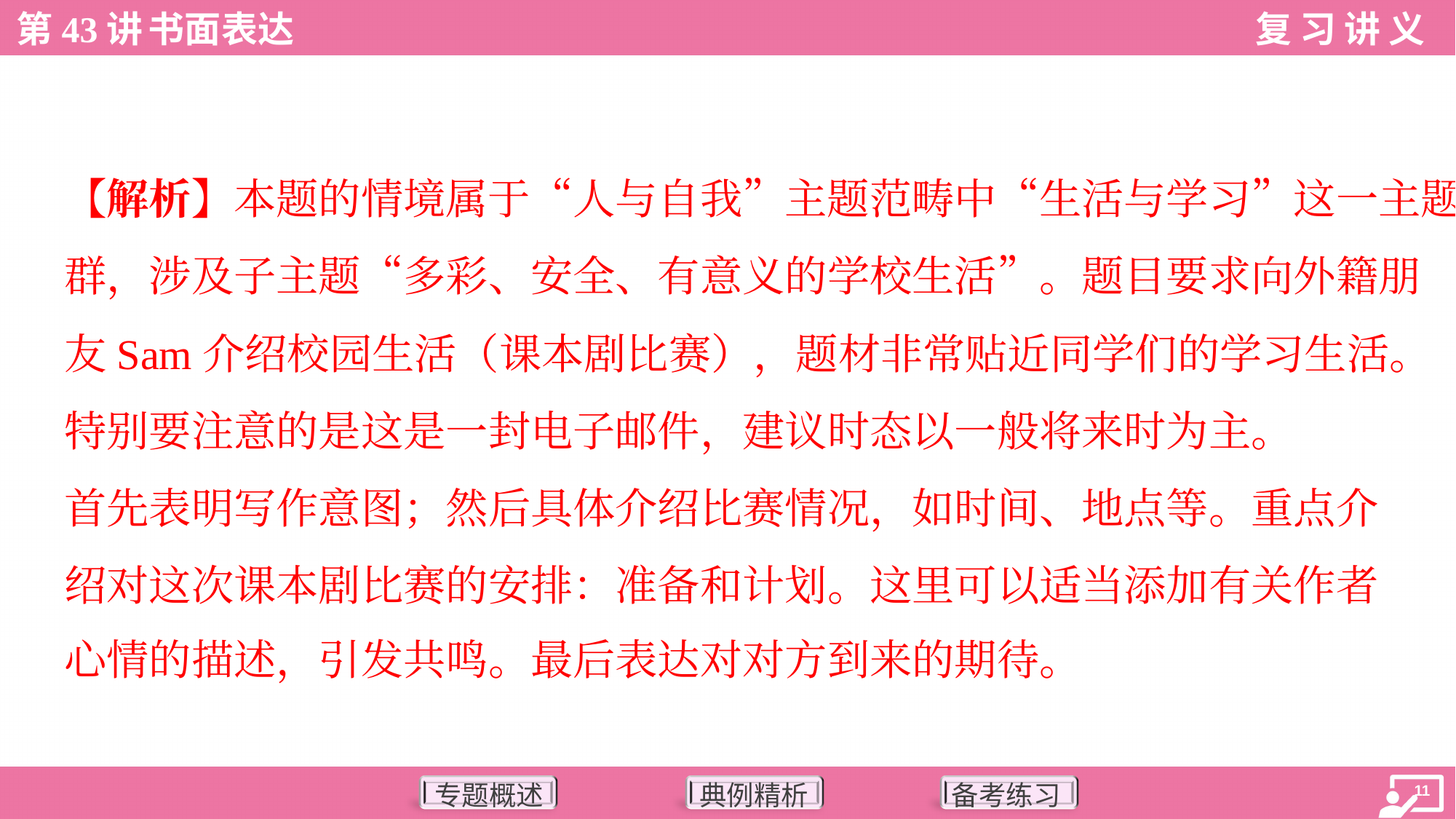

【解析】本题的情境属于“人与自我”主题范畴中“生活与学习”这一主题
群，涉及子主题“多彩、安全、有意义的学校生活”。题目要求向外籍朋
友Sam介绍校园生活（课本剧比赛），题材非常贴近同学们的学习生活。
特别要注意的是这是一封电子邮件，建议时态以一般将来时为主。
首先表明写作意图；然后具体介绍比赛情况，如时间、地点等。重点介
绍对这次课本剧比赛的安排：准备和计划。这里可以适当添加有关作者
心情的描述，引发共鸣。最后表达对对方到来的期待。